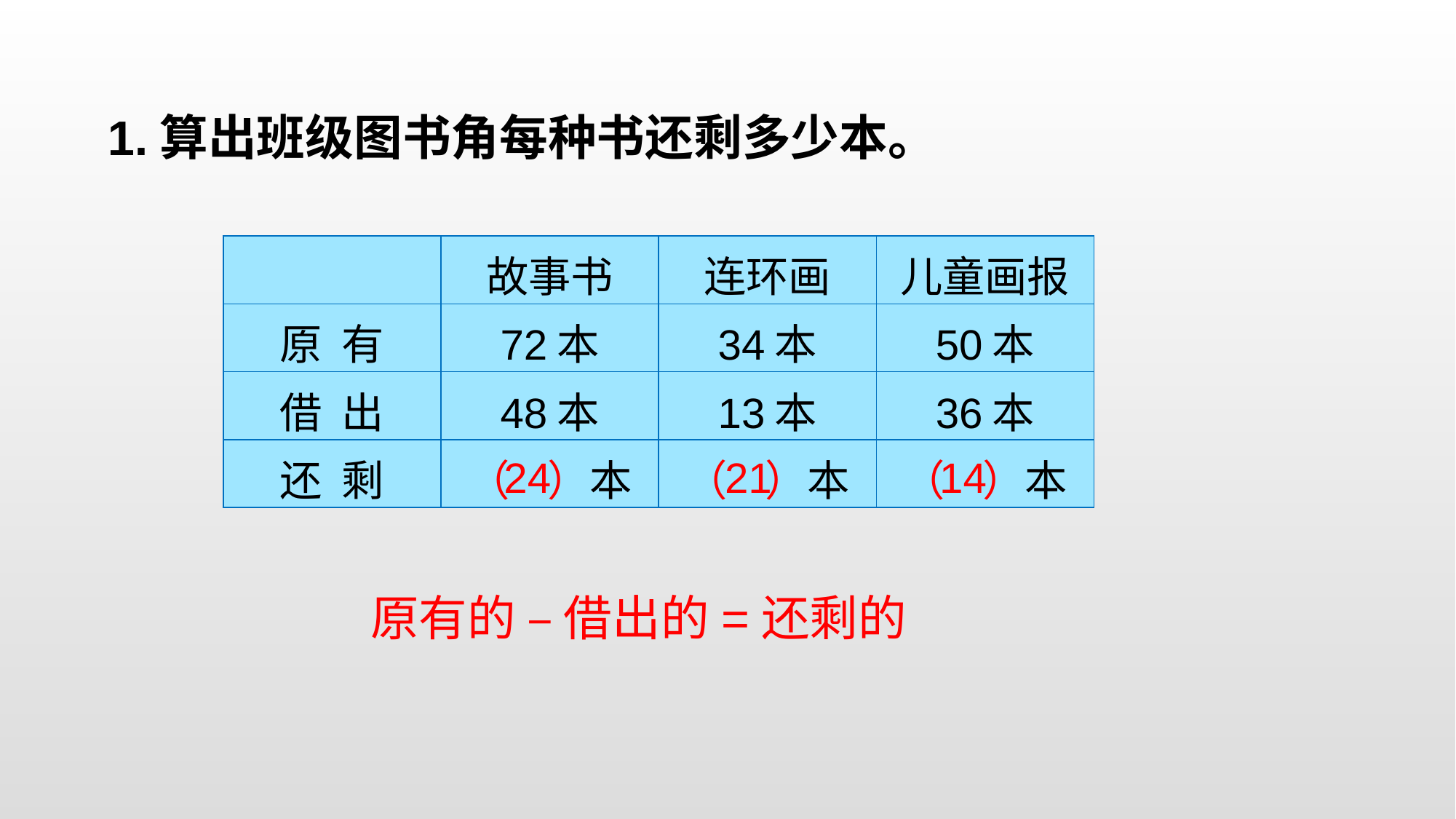

1.算出班级图书角每种书还剩多少本。
|  | 故事书 | 连环画 | 儿童画报 |
| --- | --- | --- | --- |
| 原 有 | 72本 | 34本 | 50本 |
| 借 出 | 48本 | 13本 | 36本 |
| 还 剩 | （ ）本 | （ ）本 | （ ）本 |
24
14
21
原有的 – 借出的=还剩的